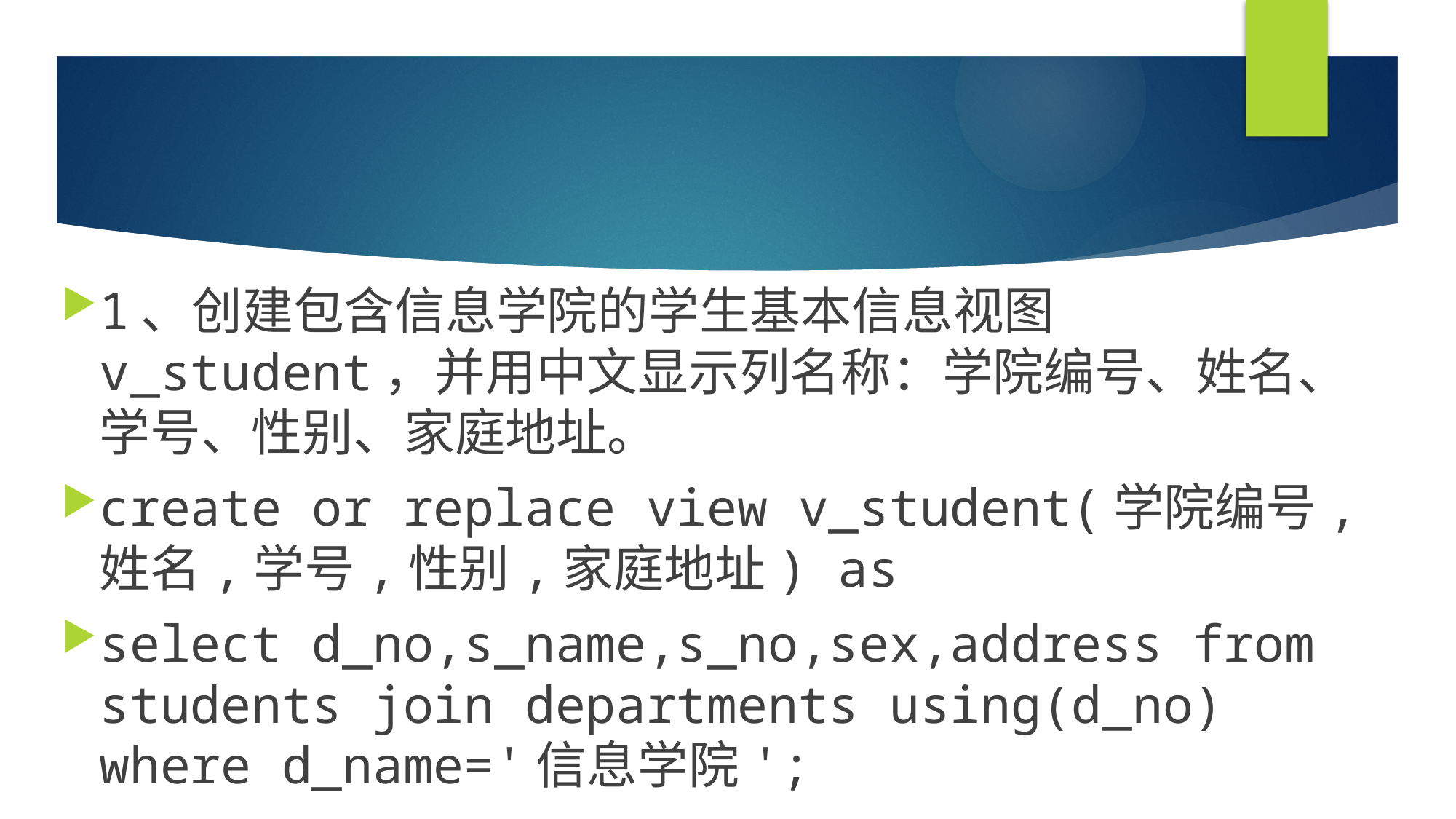

#
1、创建包含信息学院的学生基本信息视图v_student，并用中文显示列名称：学院编号、姓名、学号、性别、家庭地址。
create or replace view v_student(学院编号,姓名,学号,性别,家庭地址) as
select d_no,s_name,s_no,sex,address from students join departments using(d_no) where d_name='信息学院';